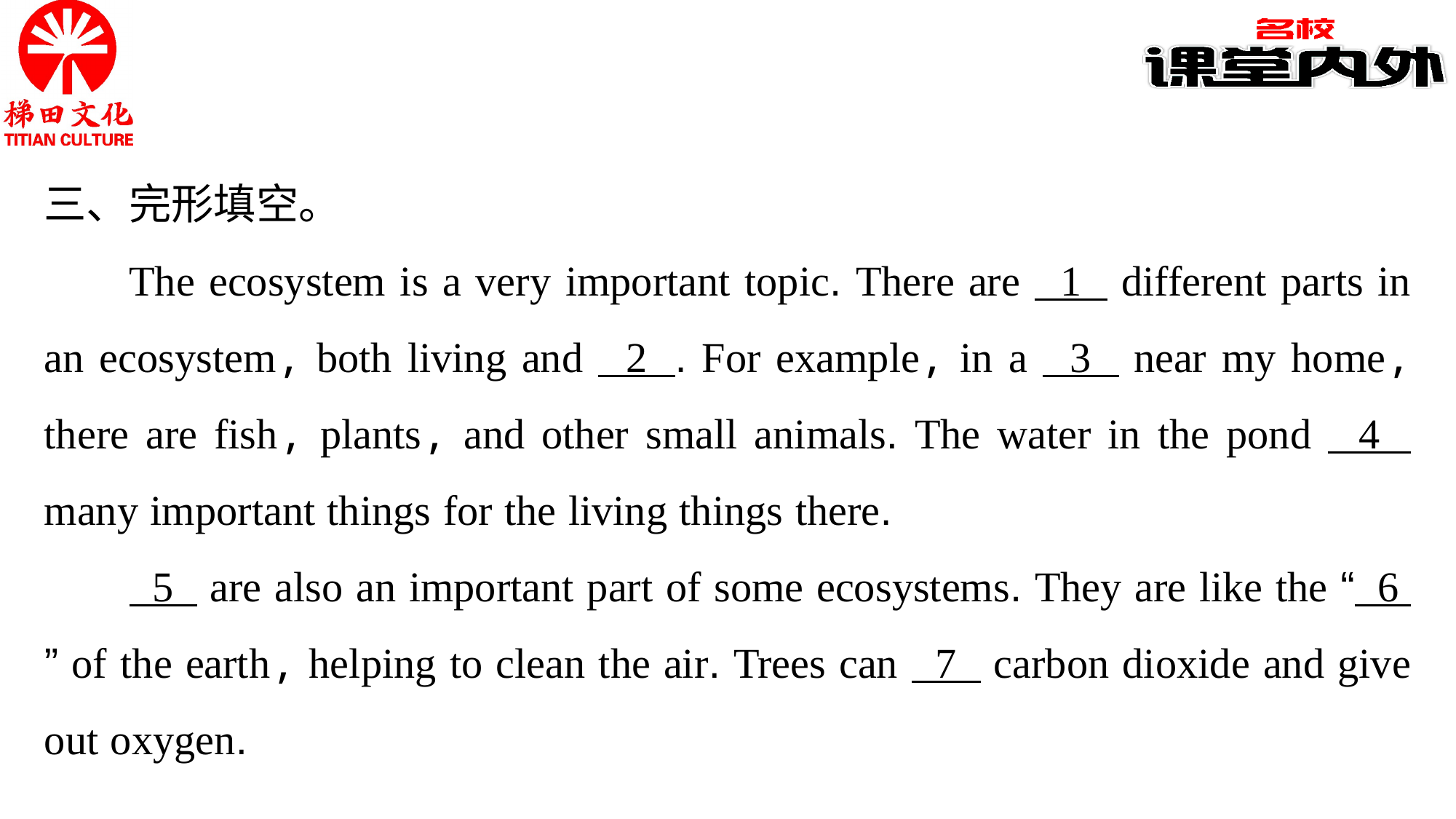

三、完形填空。
The ecosystem is a very important topic. There are   1   different parts in an ecosystem, both living and   2  . For example, in a   3   near my home, there are fish, plants, and other small animals. The water in the pond   4   many important things for the living things there.
  5   are also an important part of some ecosystems. They are like the “  6  ” of the earth, helping to clean the air. Trees can   7   carbon dioxide and give out oxygen.